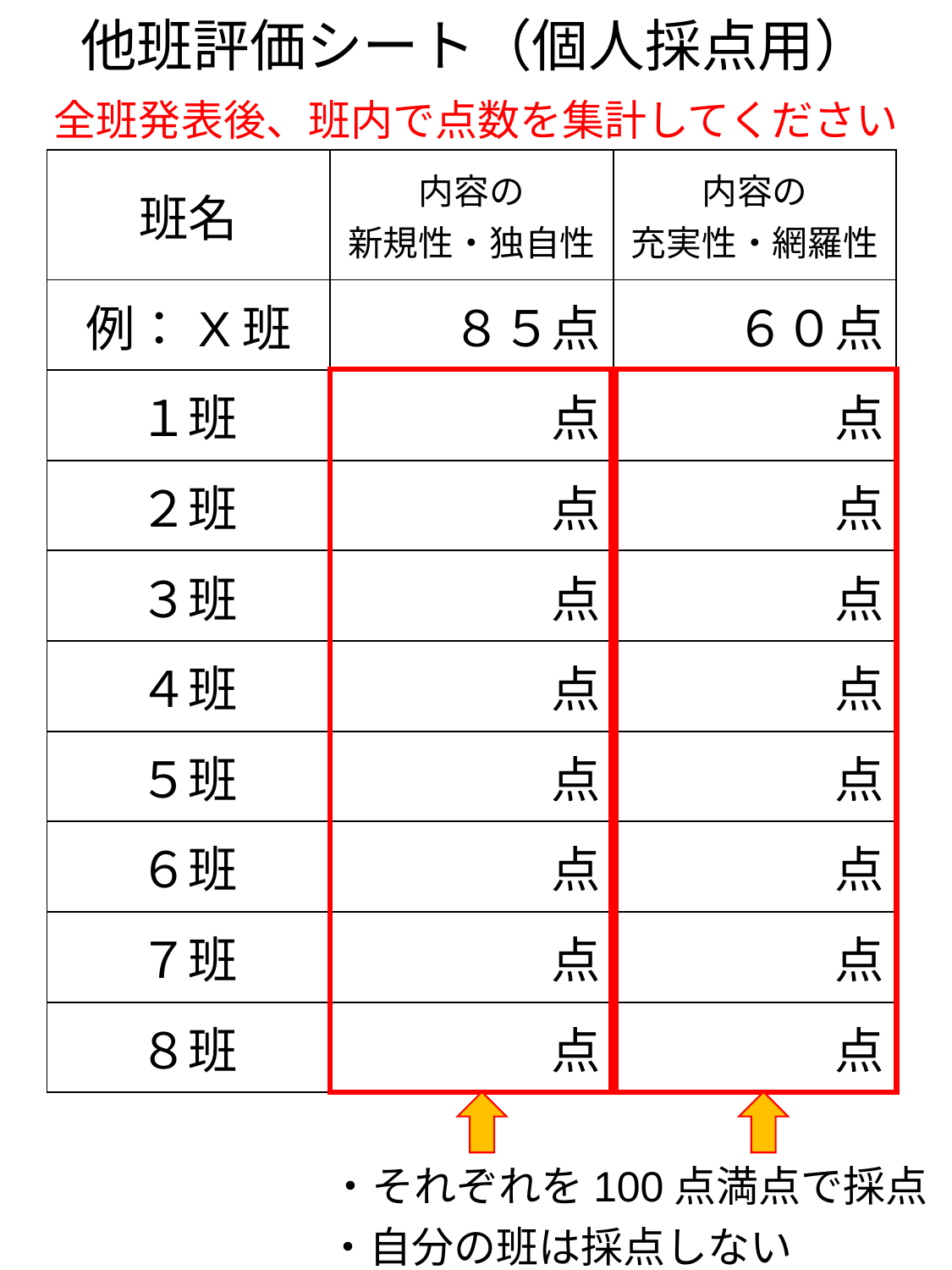

他班評価シート（個人採点用）
全班発表後、班内で点数を集計してください
| 班名 | 内容の 新規性・独自性 | 内容の 充実性・網羅性 |
| --- | --- | --- |
| 例：X班 | ８５点 | ６０点 |
| １班 | 点 | 点 |
| ２班 | 点 | 点 |
| ３班 | 点 | 点 |
| ４班 | 点 | 点 |
| ５班 | 点 | 点 |
| ６班 | 点 | 点 |
| ７班 | 点 | 点 |
| ８班 | 点 | 点 |

・それぞれを100点満点で採点
・自分の班は採点しない